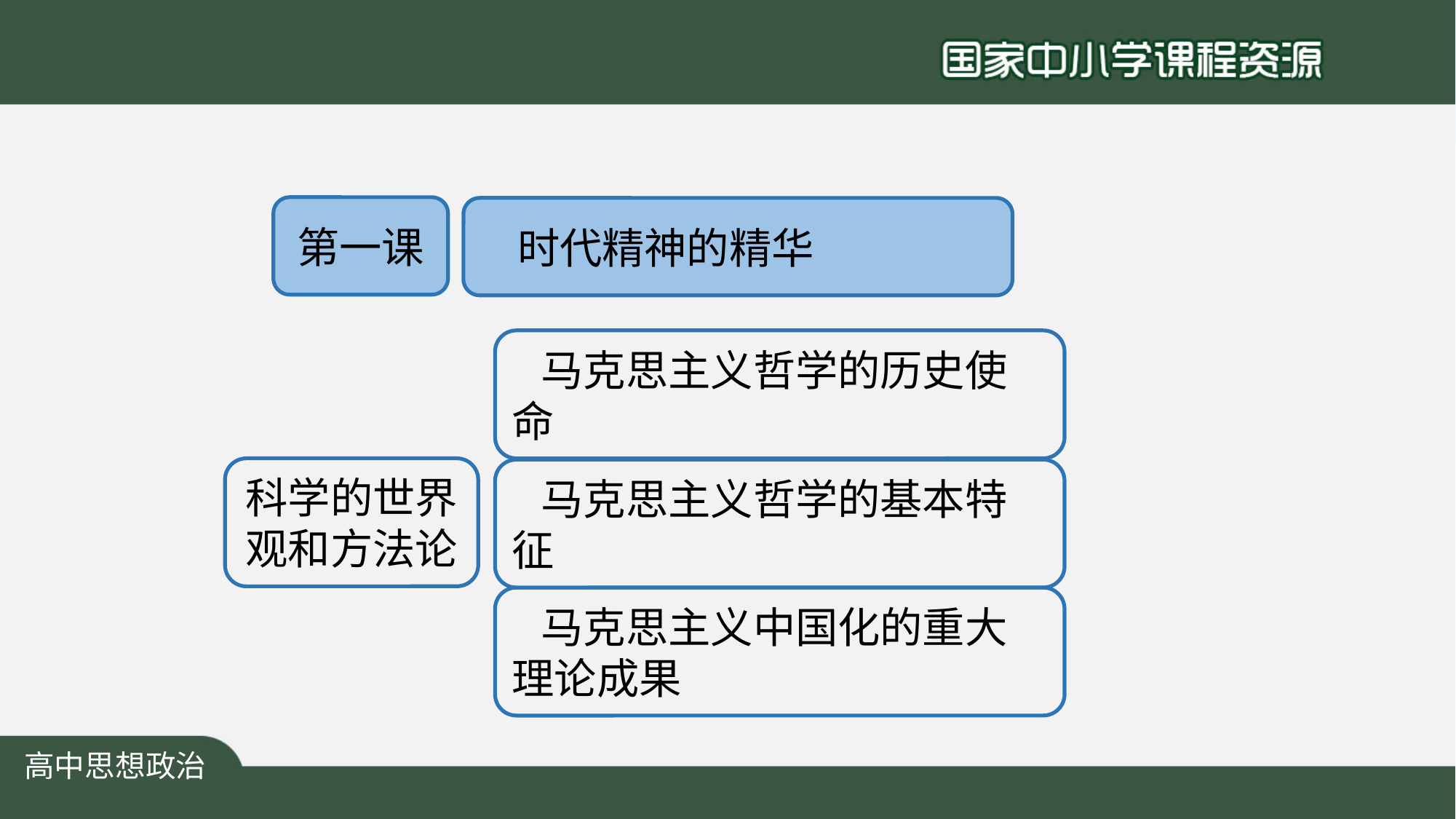

第一课
   时代精神的精华
  马克思主义哲学的历史使命
科学的世界观和方法论
  马克思主义哲学的基本特征
  马克思主义中国化的重大理论成果